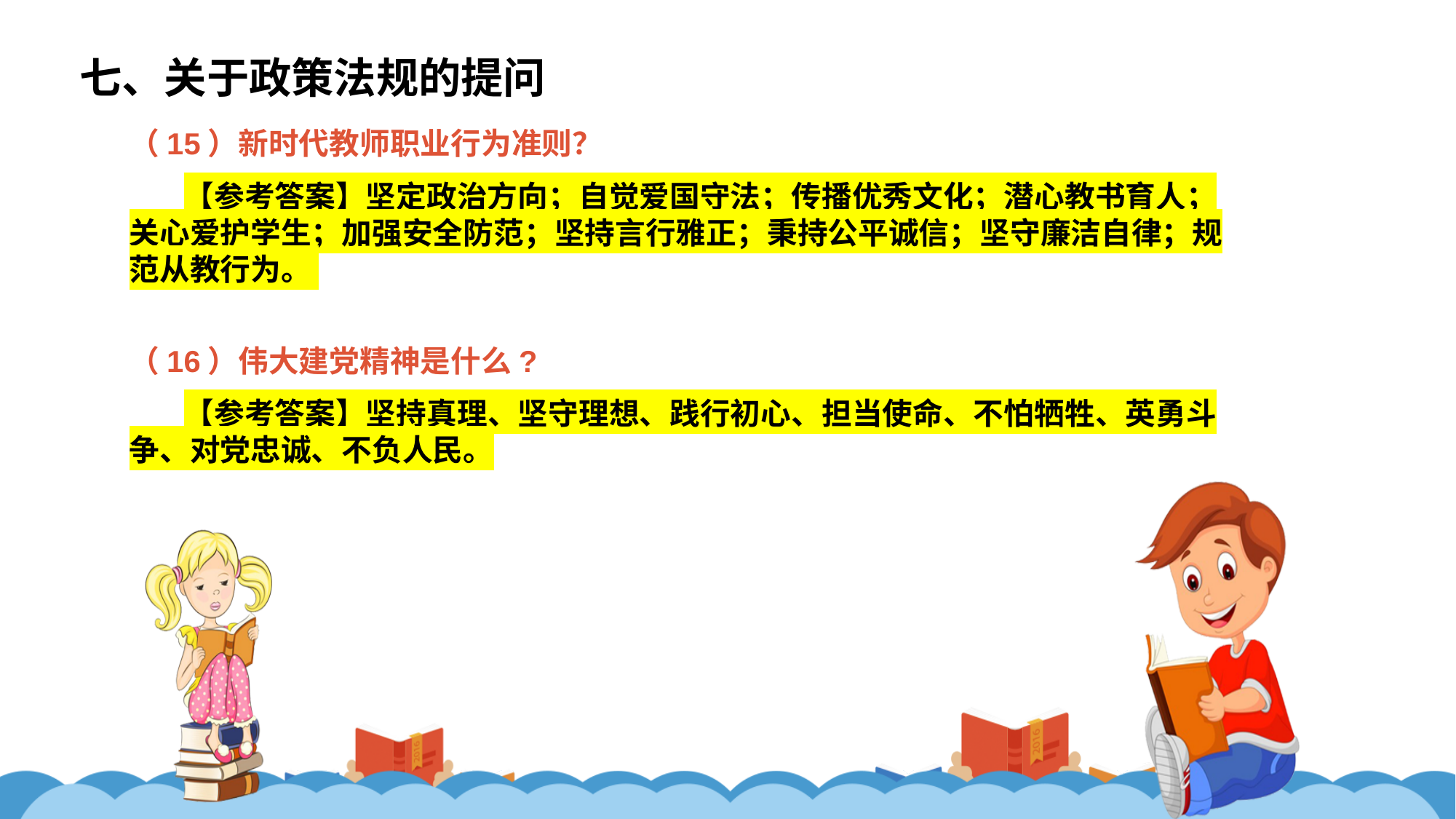

七、关于政策法规的提问
（15）新时代教师职业行为准则？
【参考答案】坚定政治方向；自觉爱国守法；传播优秀文化；潜心教书育人；关心爱护学生；加强安全防范；坚持言行雅正；秉持公平诚信；坚守廉洁自律；规范从教行为。
（16）伟大建党精神是什么?
【参考答案】坚持真理、坚守理想、践行初心、担当使命、不怕牺牲、英勇斗争、对党忠诚、不负人民。